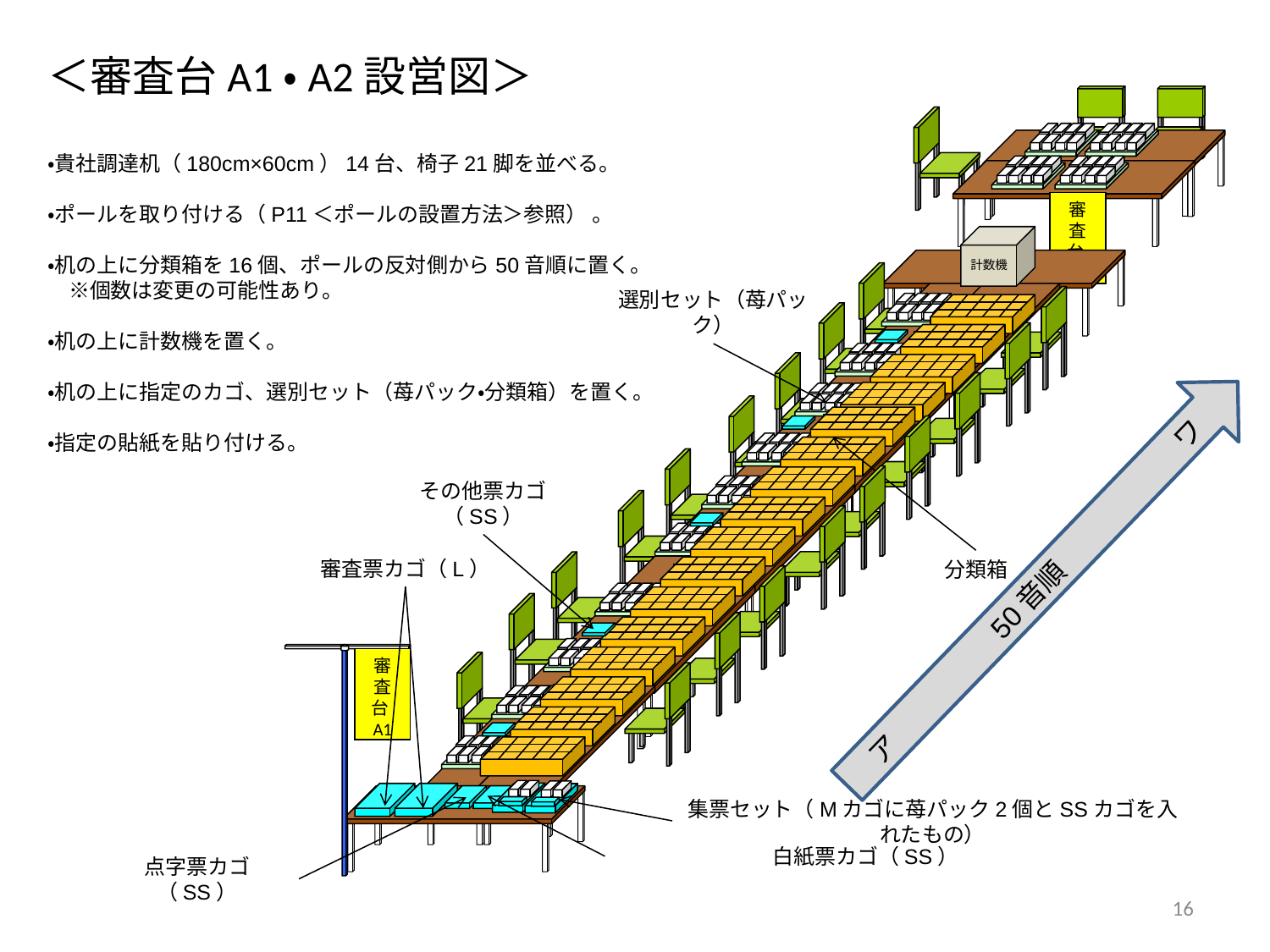

# ＜審査台A1・A2設営図＞

審査台A2
・貴社調達机（180cm×60cm）14台、椅子21脚を並べる。

・ポールを取り付ける（P11＜ポールの設置方法＞参照） 。

・机の上に分類箱を16個、ポールの反対側から50音順に置く。
　※個数は変更の可能性あり。

・机の上に計数機を置く。

・机の上に指定のカゴ、選別セット（苺パック・分類箱）を置く。

・指定の貼紙を貼り付ける。

計数機

選別セット（苺パック）

ア　　　　　50音順　　　　　　ワ

その他票カゴ（SS）

審査票カゴ（L）
分類箱

審査台A1

集票セット（Mカゴに苺パック2個とSSカゴを入れたもの）
白紙票カゴ（SS）
点字票カゴ（SS）
16